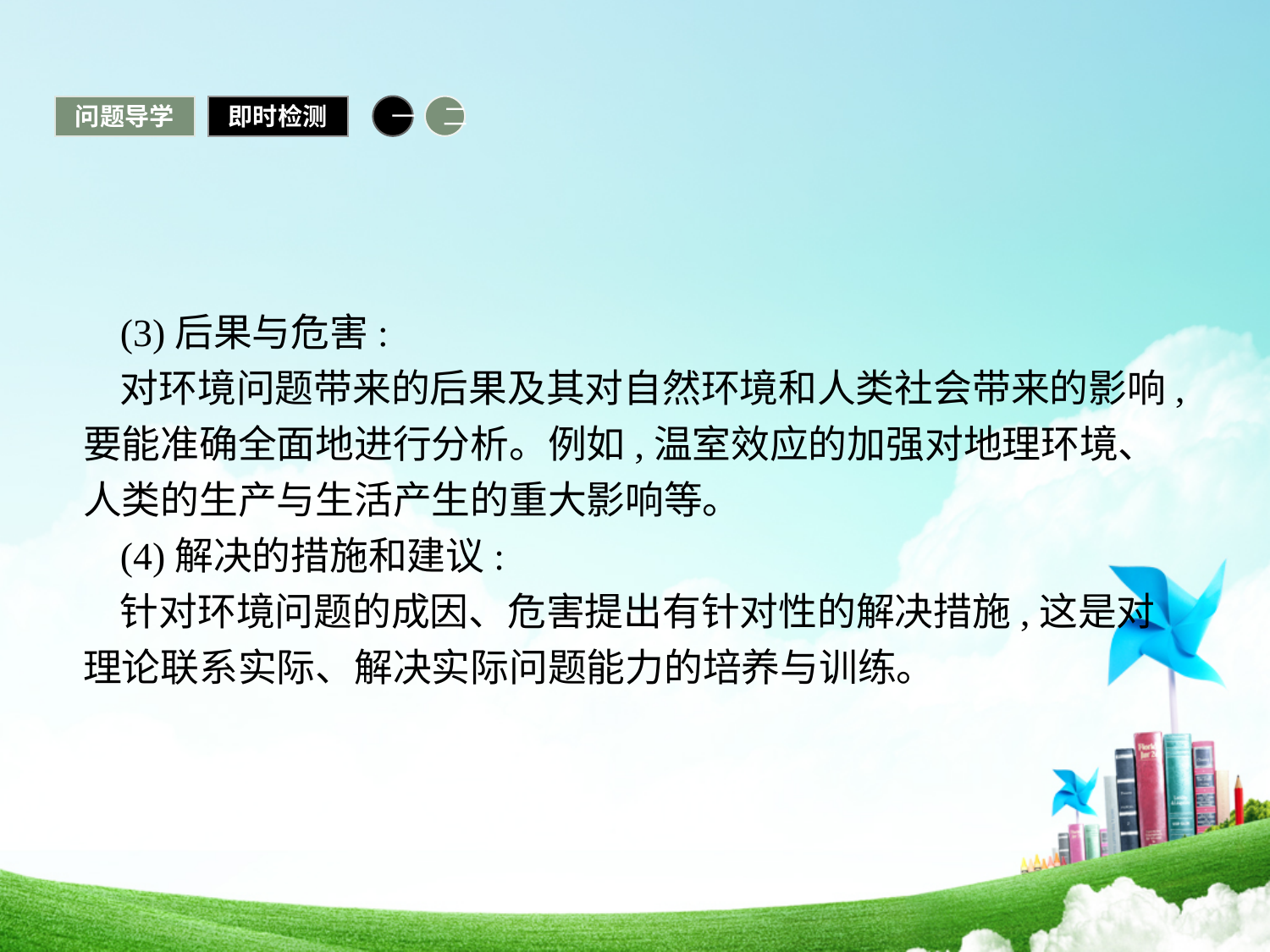

问题导学
即时检测
一
二
(3)后果与危害:
对环境问题带来的后果及其对自然环境和人类社会带来的影响,要能准确全面地进行分析。例如,温室效应的加强对地理环境、人类的生产与生活产生的重大影响等。
(4)解决的措施和建议:
针对环境问题的成因、危害提出有针对性的解决措施,这是对理论联系实际、解决实际问题能力的培养与训练。